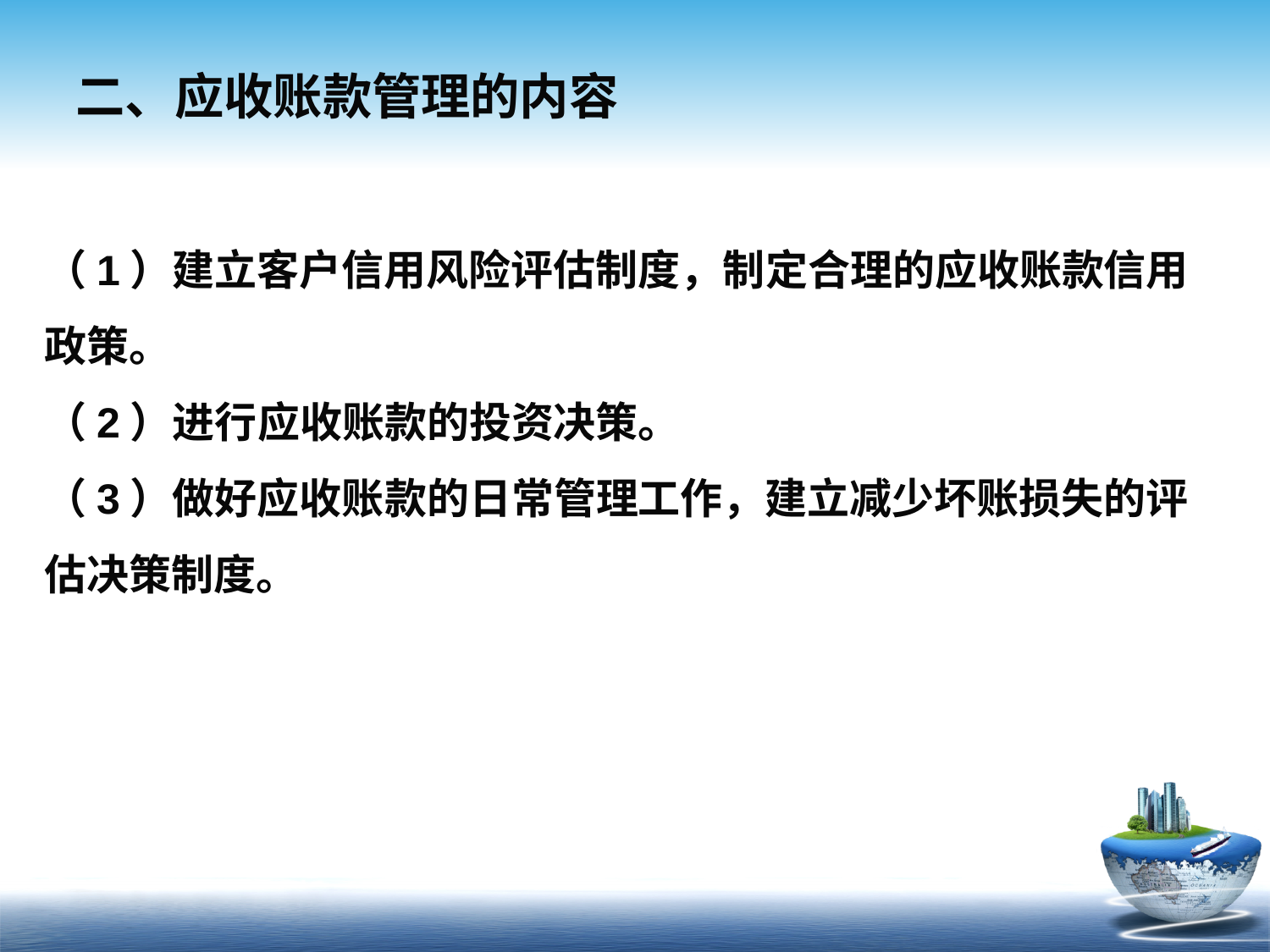

二、应收账款管理的内容
（1）建立客户信用风险评估制度，制定合理的应收账款信用政策。
（2）进行应收账款的投资决策。
（3）做好应收账款的日常管理工作，建立减少坏账损失的评估决策制度。